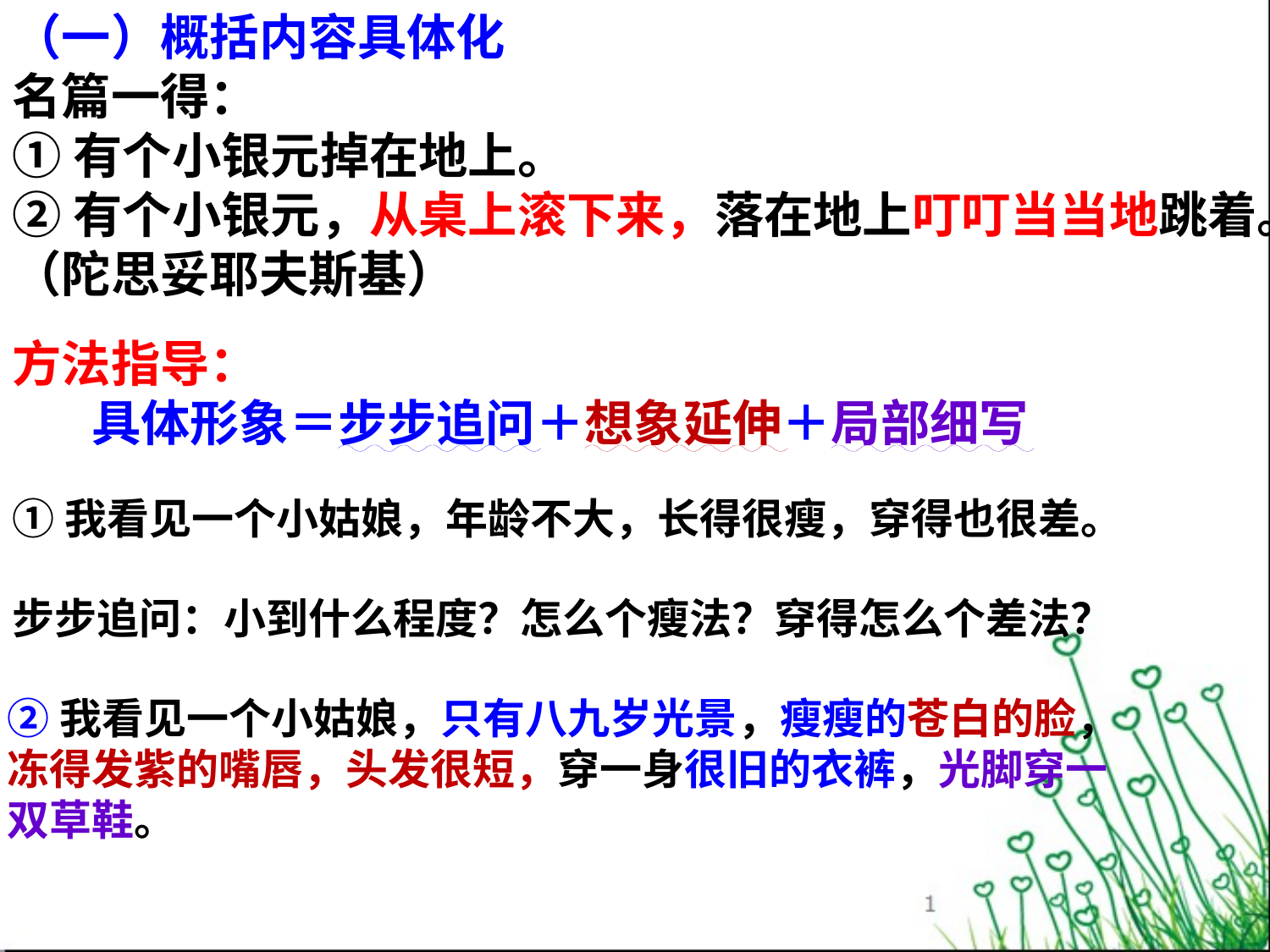

（一）概括内容具体化
名篇一得：
①有个小银元掉在地上。
②有个小银元，从桌上滚下来，落在地上叮叮当当地跳着。（陀思妥耶夫斯基）
方法指导：
      具体形象＝步步追问＋想象延伸＋局部细写
①我看见一个小姑娘，年龄不大，长得很瘦，穿得也很差。
步步追问：小到什么程度？怎么个瘦法？穿得怎么个差法？
②我看见一个小姑娘，只有八九岁光景，瘦瘦的苍白的脸，
冻得发紫的嘴唇，头发很短，穿一身很旧的衣裤，光脚穿一
双草鞋。